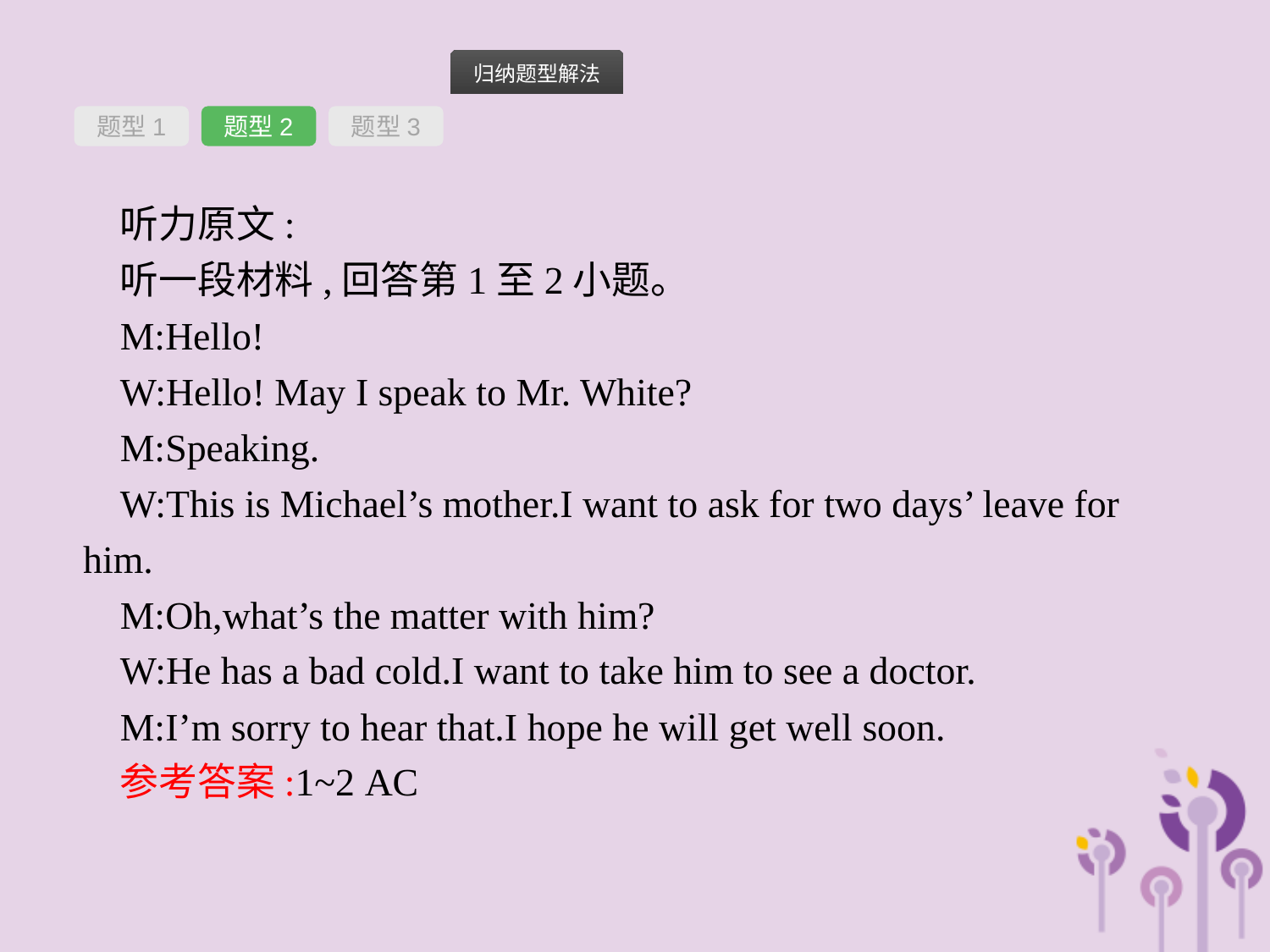

题型1
题型2
题型3
听力原文:
听一段材料,回答第1至2小题。
M:Hello!
W:Hello! May I speak to Mr. White?
M:Speaking.
W:This is Michael’s mother.I want to ask for two days’ leave for him.
M:Oh,what’s the matter with him?
W:He has a bad cold.I want to take him to see a doctor.
M:I’m sorry to hear that.I hope he will get well soon.
参考答案:1~2 AC